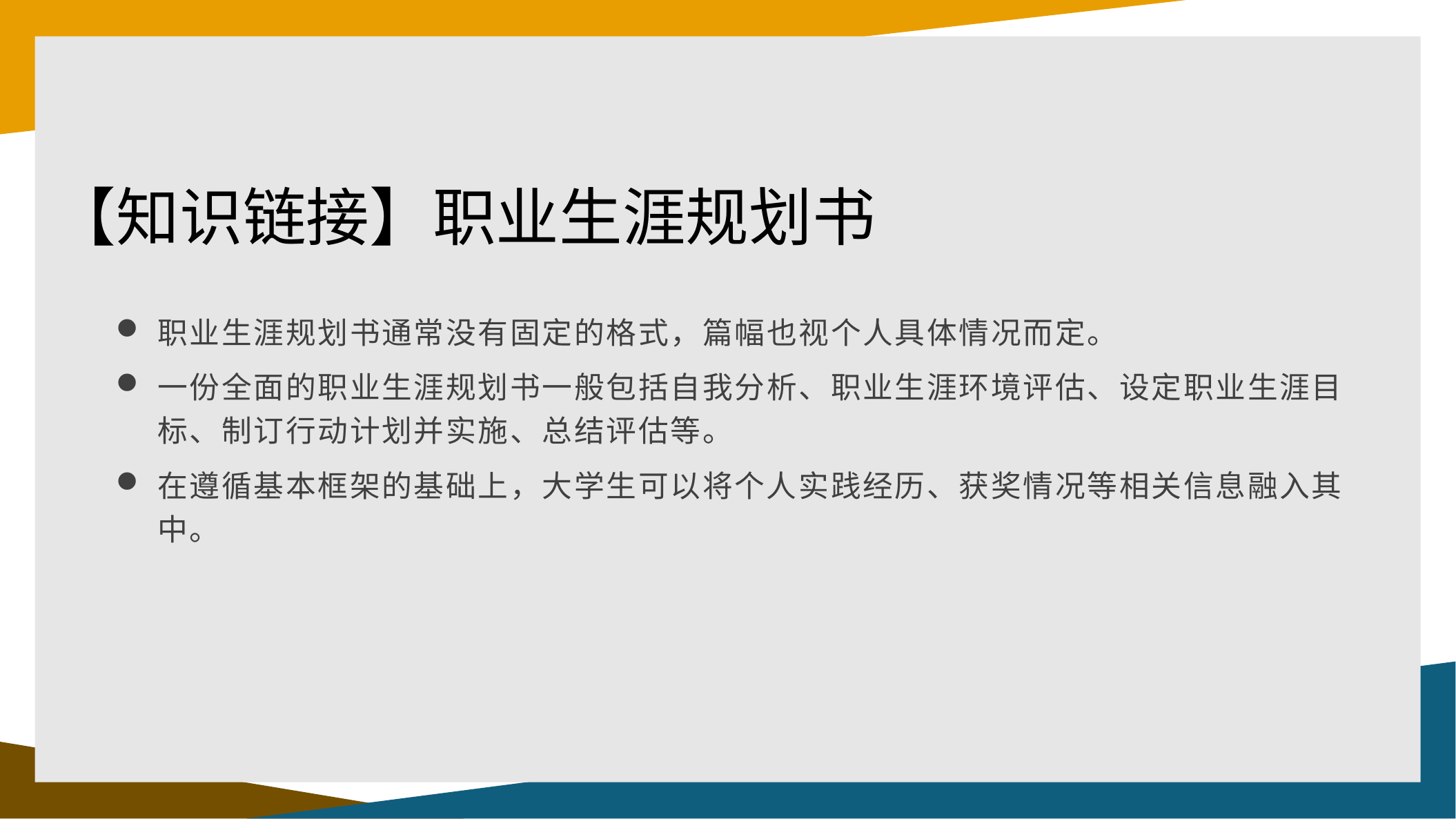

【知识链接】职业生涯规划书
职业生涯规划书通常没有固定的格式，篇幅也视个人具体情况而定。
一份全面的职业生涯规划书一般包括自我分析、职业生涯环境评估、设定职业生涯目标、制订行动计划并实施、总结评估等。
在遵循基本框架的基础上，大学生可以将个人实践经历、获奖情况等相关信息融入其中。